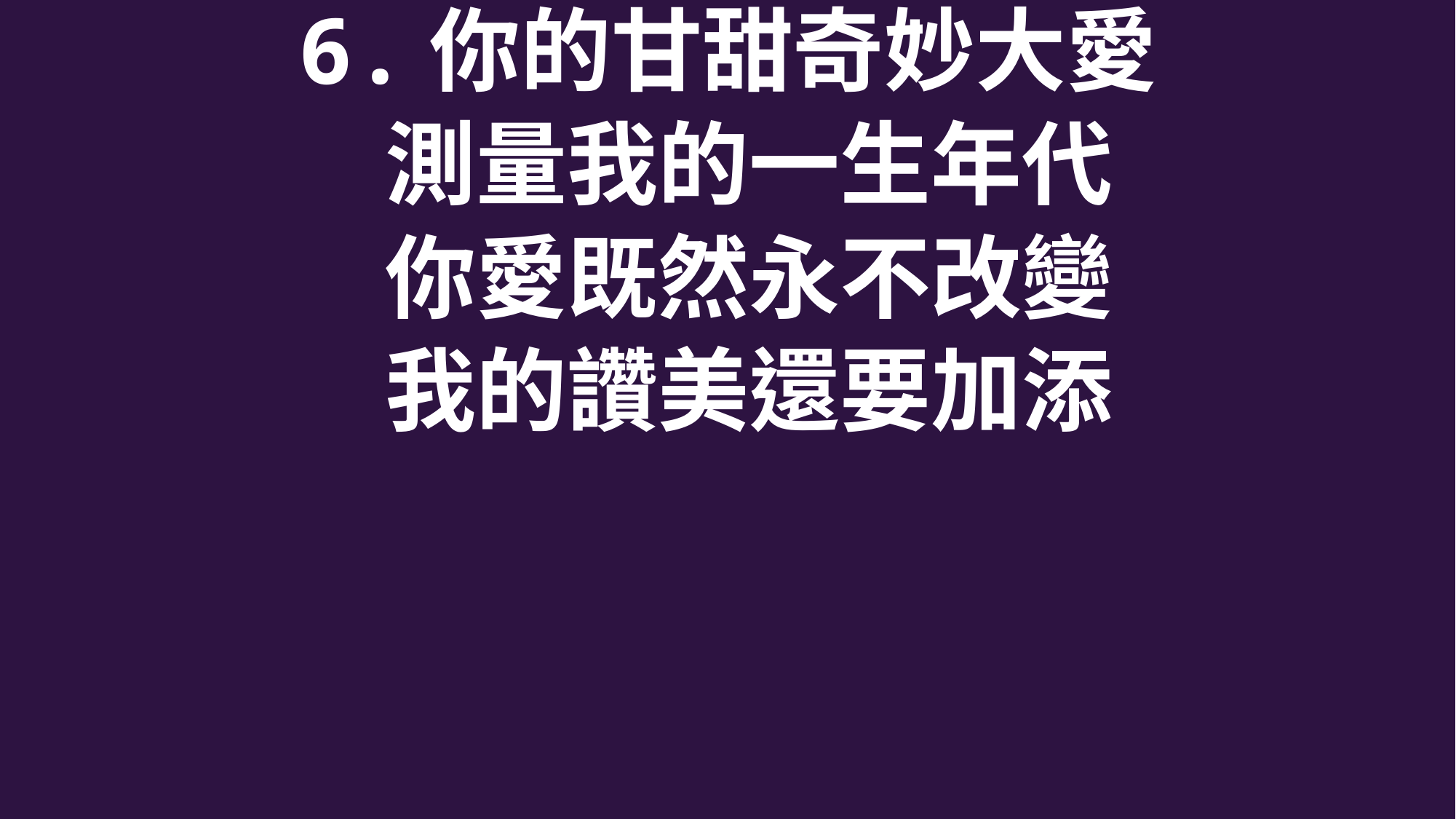

6.你的甘甜奇妙大愛
 測量我的一生年代
 你愛既然永不改變
 我的讚美還要加添